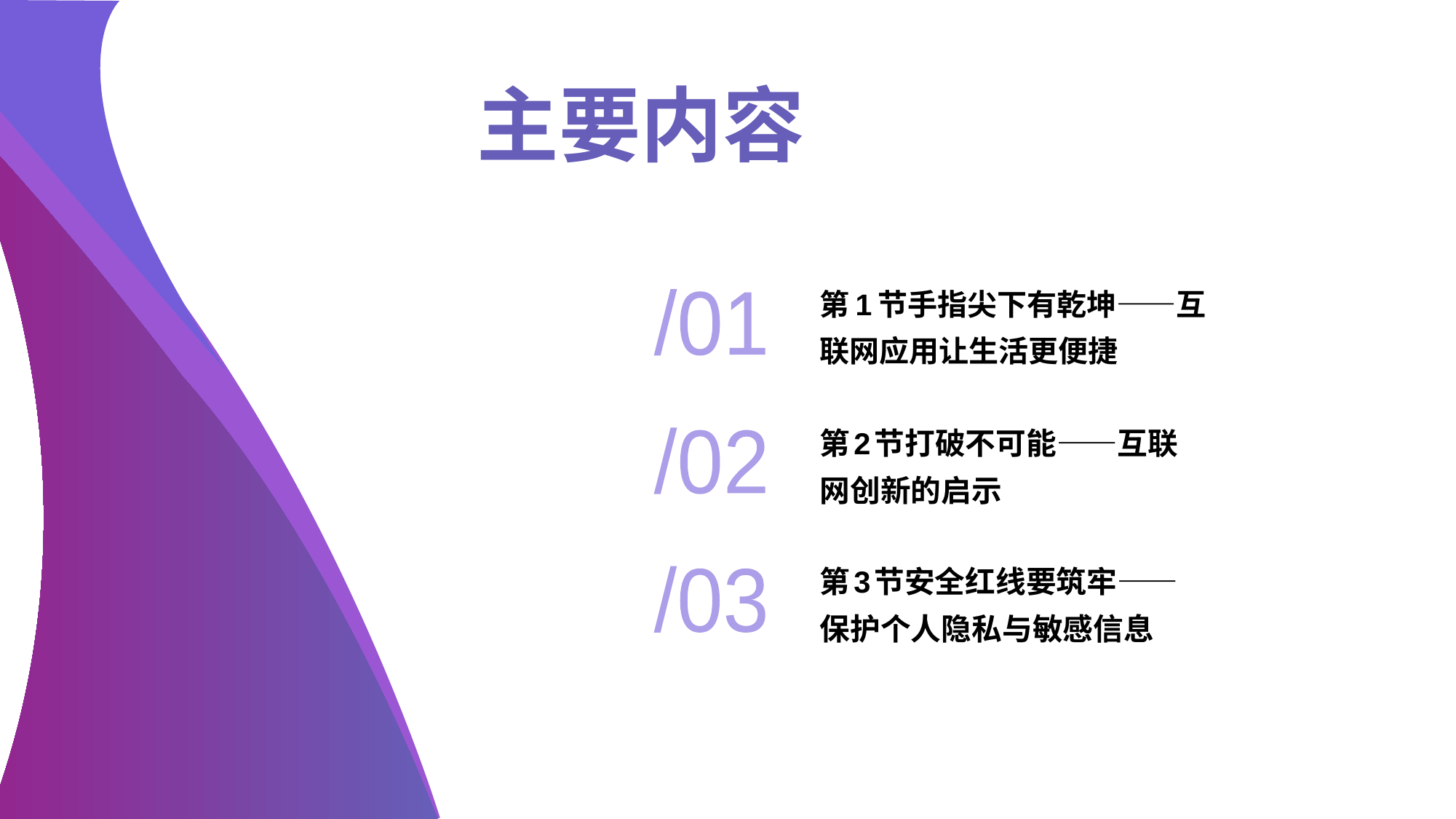

主要内容
# 第1节手指尖下有乾坤——互联网应用让生活更便捷
/01
第2节打破不可能——互联网创新的启示
/02
第3节安全红线要筑牢——保护个人隐私与敏感信息
/03